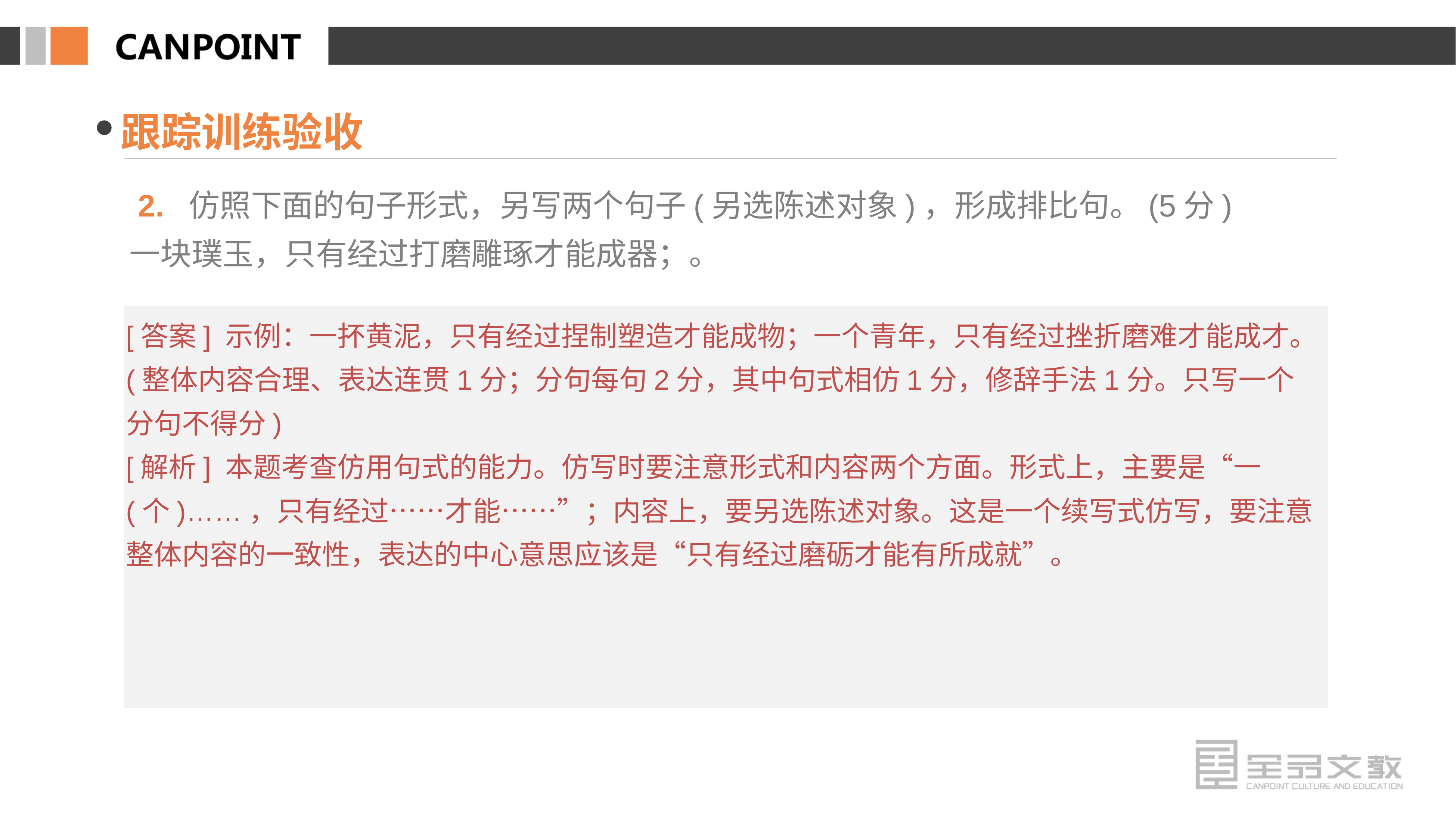

跟踪训练验收

 2.  仿照下面的句子形式，另写两个句子(另选陈述对象)，形成排比句。(5分)
一块璞玉，只有经过打磨雕琢才能成器；。

[答案] 示例：一抔黄泥，只有经过捏制塑造才能成物；一个青年，只有经过挫折磨难才能成才。(整体内容合理、表达连贯1分；分句每句2分，其中句式相仿1分，修辞手法1分。只写一个分句不得分)
[解析] 本题考查仿用句式的能力。仿写时要注意形式和内容两个方面。形式上，主要是“一(个)……，只有经过……才能……”；内容上，要另选陈述对象。这是一个续写式仿写，要注意整体内容的一致性，表达的中心意思应该是“只有经过磨砺才能有所成就”。